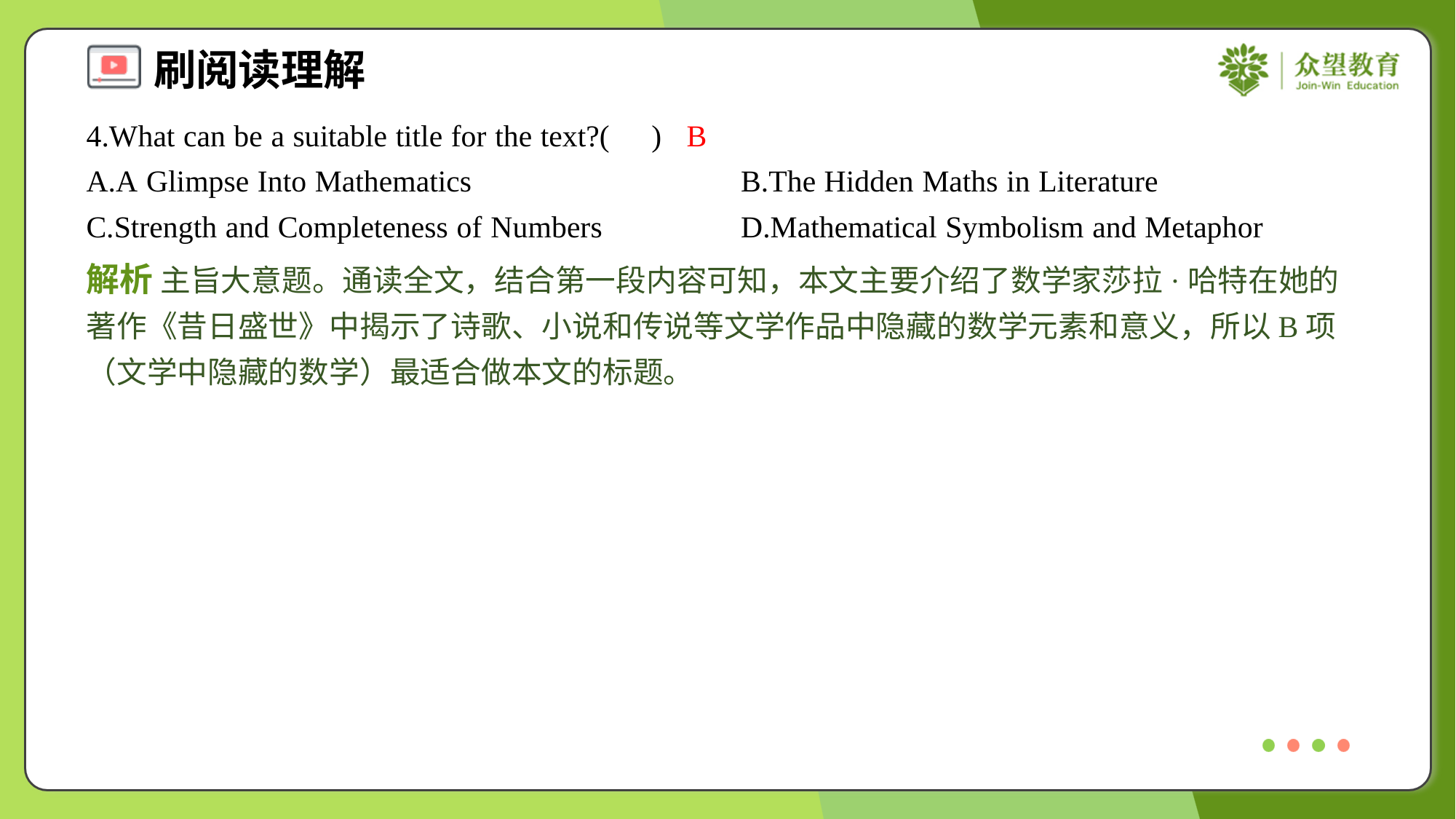

4.What can be a suitable title for the text?(     )
B
A.A Glimpse Into Mathematics	B.The Hidden Maths in Literature
C.Strength and Completeness of Numbers	D.Mathematical Symbolism and Metaphor
解析 主旨大意题。通读全文，结合第一段内容可知，本文主要介绍了数学家莎拉·哈特在她的著作《昔日盛世》中揭示了诗歌、小说和传说等文学作品中隐藏的数学元素和意义，所以B项（文学中隐藏的数学）最适合做本文的标题。